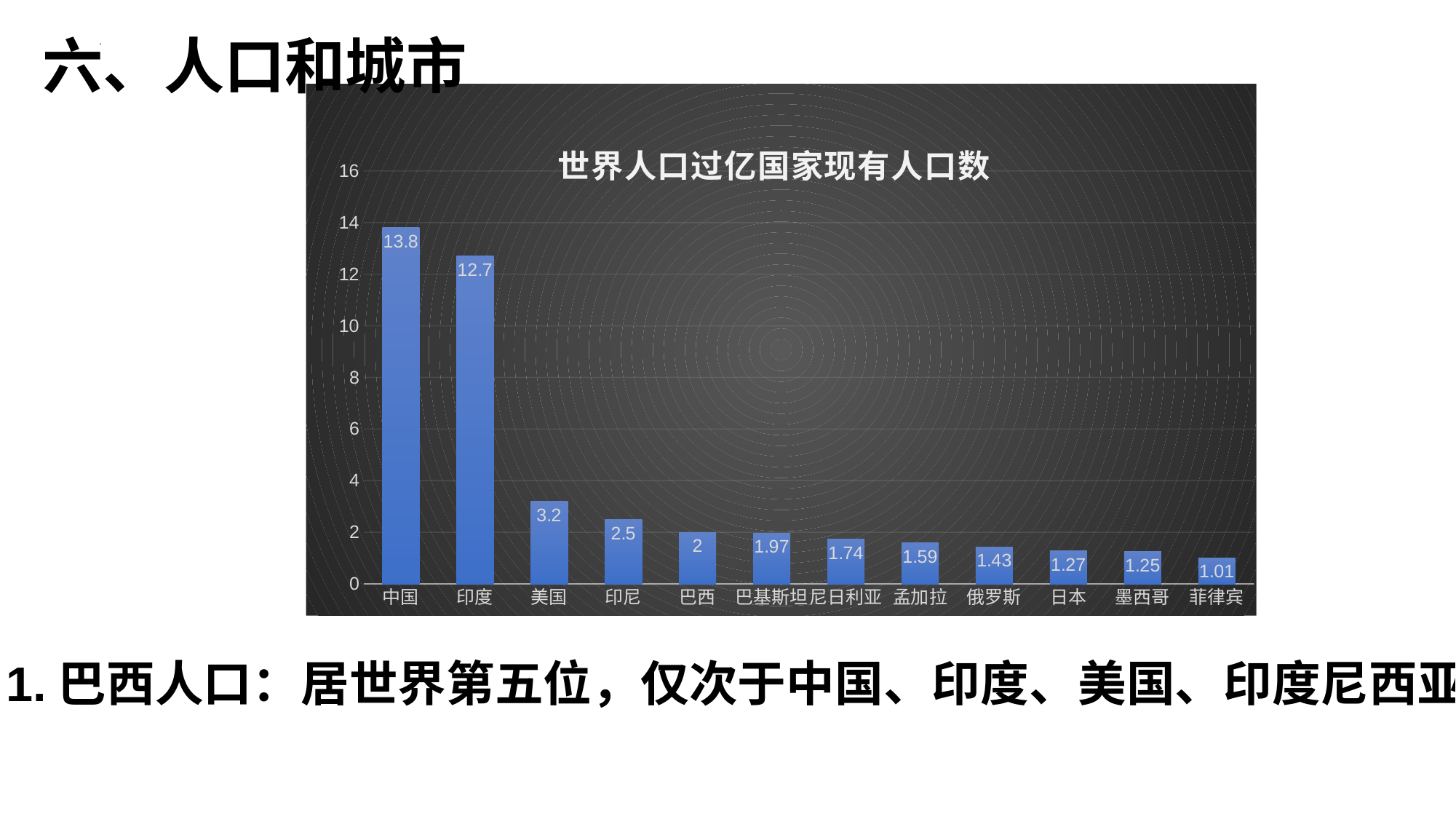

六、人口和城市

### Chart: 世界人口过亿国家现有人口数

| Category |  |
|---|---|
| 中国 | 13.8 |
| 印度 | 12.7 |
| 美国 | 3.2 |
| 印尼 | 2.5 |
| 巴西 | 2.0 |
| 巴基斯坦 | 1.97 |
| 尼日利亚 | 1.74 |
| 孟加拉 | 1.59 |
| 俄罗斯 | 1.43 |
| 日本 | 1.27 |
| 墨西哥 | 1.25 |
| 菲律宾 | 1.01 |
1.巴西人口：居世界第五位，仅次于中国、印度、美国、印度尼西亚